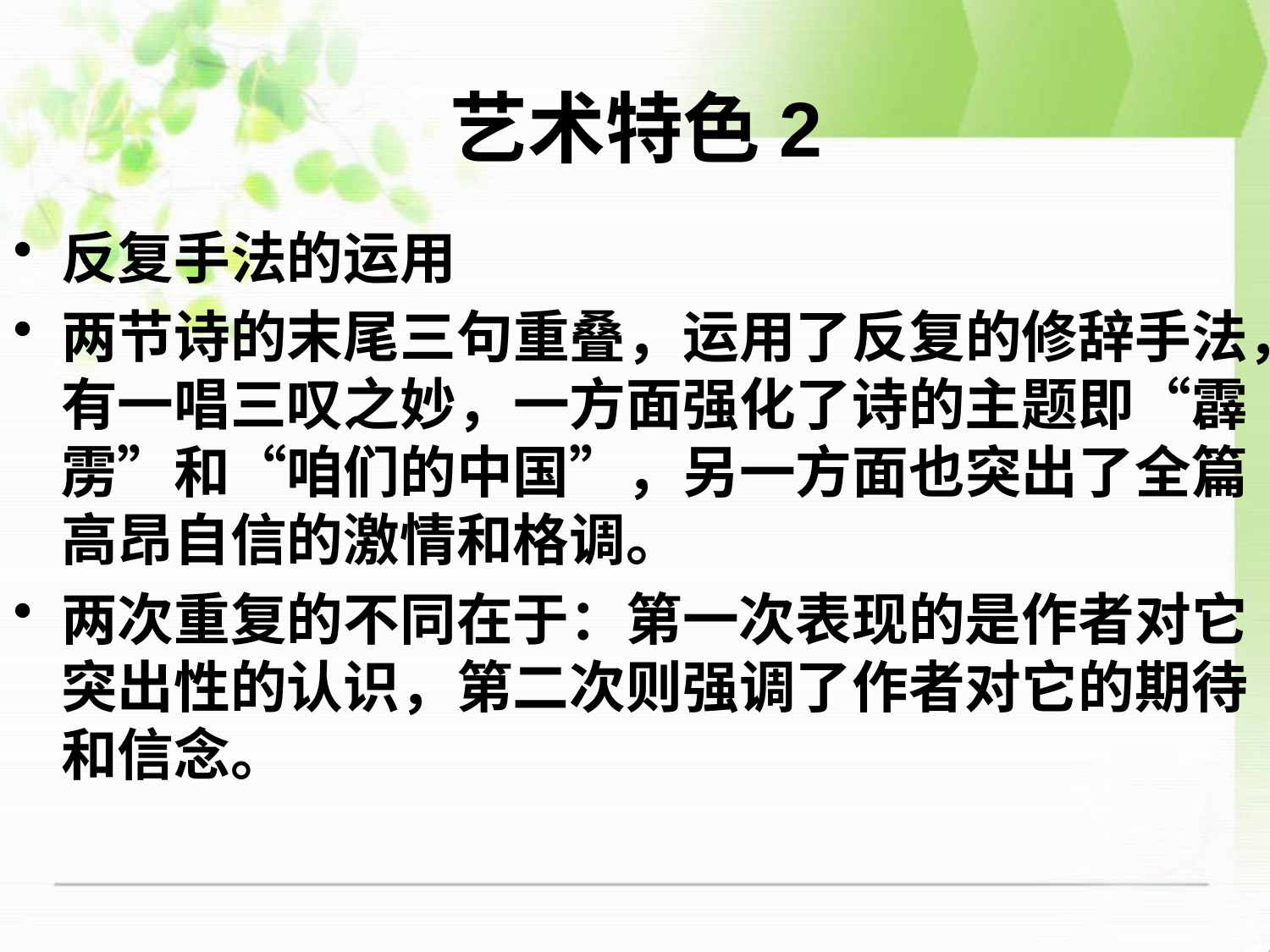

# 艺术特色2
反复手法的运用
两节诗的末尾三句重叠，运用了反复的修辞手法，有一唱三叹之妙，一方面强化了诗的主题即“霹雳”和“咱们的中国”，另一方面也突出了全篇高昂自信的激情和格调。
两次重复的不同在于：第一次表现的是作者对它突出性的认识，第二次则强调了作者对它的期待和信念。